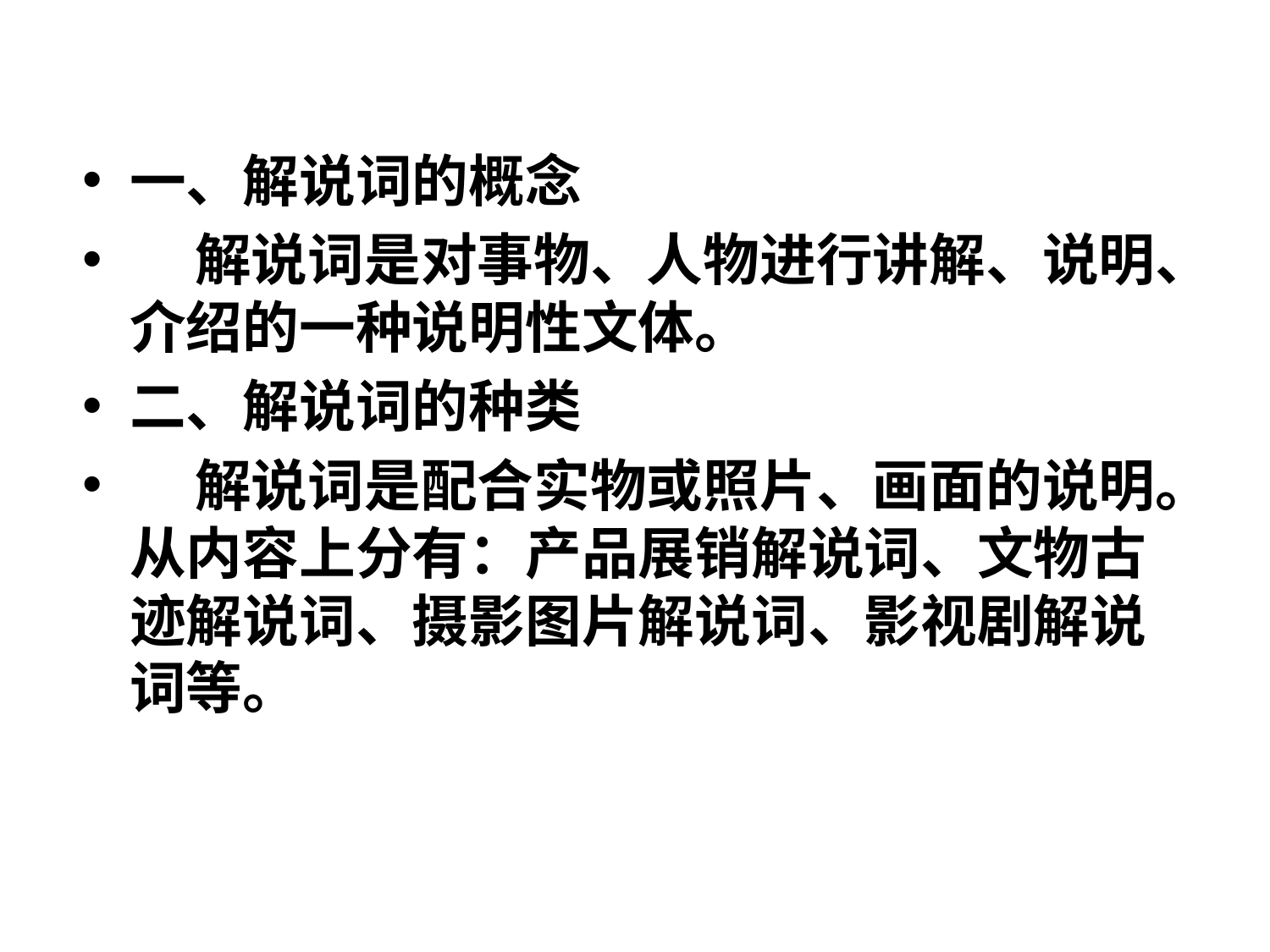

一、解说词的概念
    解说词是对事物、人物进行讲解、说明、介绍的一种说明性文体。
二、解说词的种类
    解说词是配合实物或照片、画面的说明。从内容上分有：产品展销解说词、文物古迹解说词、摄影图片解说词、影视剧解说词等。